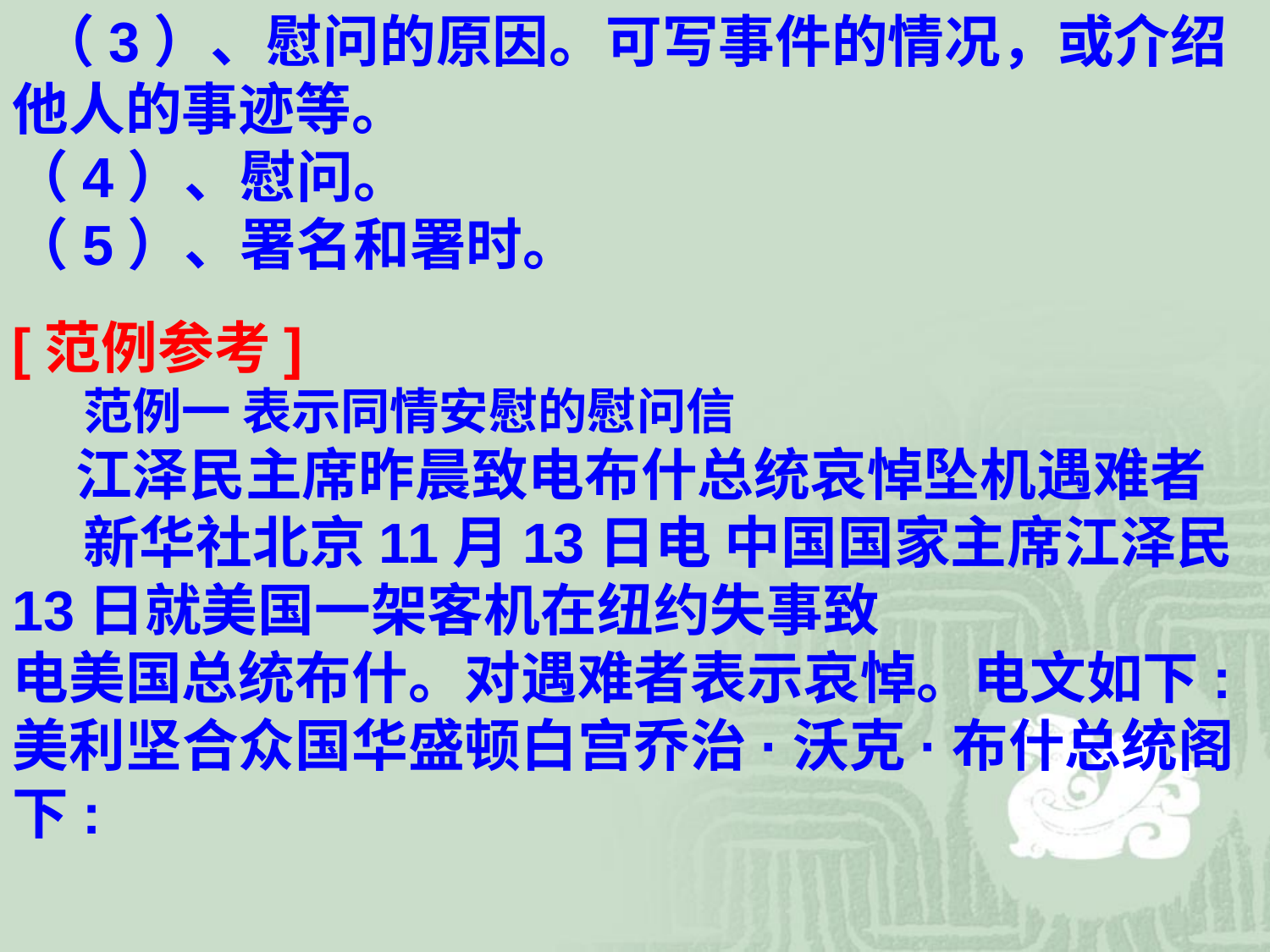

（3）、慰问的原因。可写事件的情况，或介绍他人的事迹等。
（4）、慰问。
（5）、署名和署时。
[范例参考]
　　 范例一 表示同情安慰的慰问信
　　江泽民主席昨晨致电布什总统哀悼坠机遇难者
　　 新华社北京11月13日电 中国国家主席江泽民13日就美国一架客机在纽约失事致
电美国总统布什。对遇难者表示哀悼。电文如下:
美利坚合众国华盛顿白宫乔治·沃克·布什总统阁下: